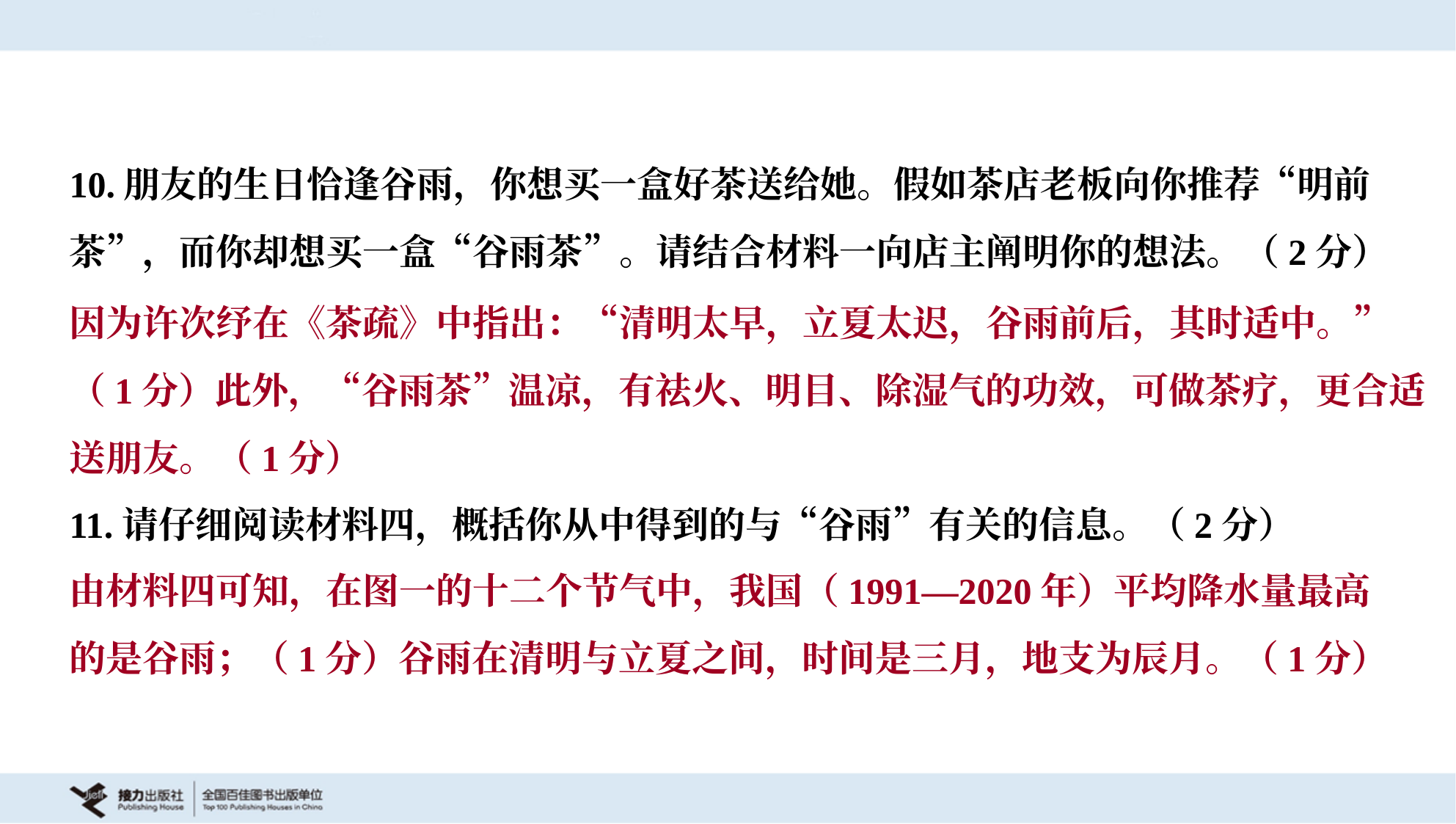

10.朋友的生日恰逢谷雨，你想买一盒好茶送给她。假如茶店老板向你推荐“明前
茶”，而你却想买一盒“谷雨茶”。请结合材料一向店主阐明你的想法。（2分）
因为许次纾在《茶疏》中指出：“清明太早，立夏太迟，谷雨前后，其时适中。”
（1分）此外，“谷雨茶”温凉，有祛火、明目、除湿气的功效，可做茶疗，更合适
送朋友。（1分）
11.请仔细阅读材料四，概括你从中得到的与“谷雨”有关的信息。（2分）
由材料四可知，在图一的十二个节气中，我国（1991—2020年）平均降水量最高
的是谷雨；（1分）谷雨在清明与立夏之间，时间是三月，地支为辰月。（1分）